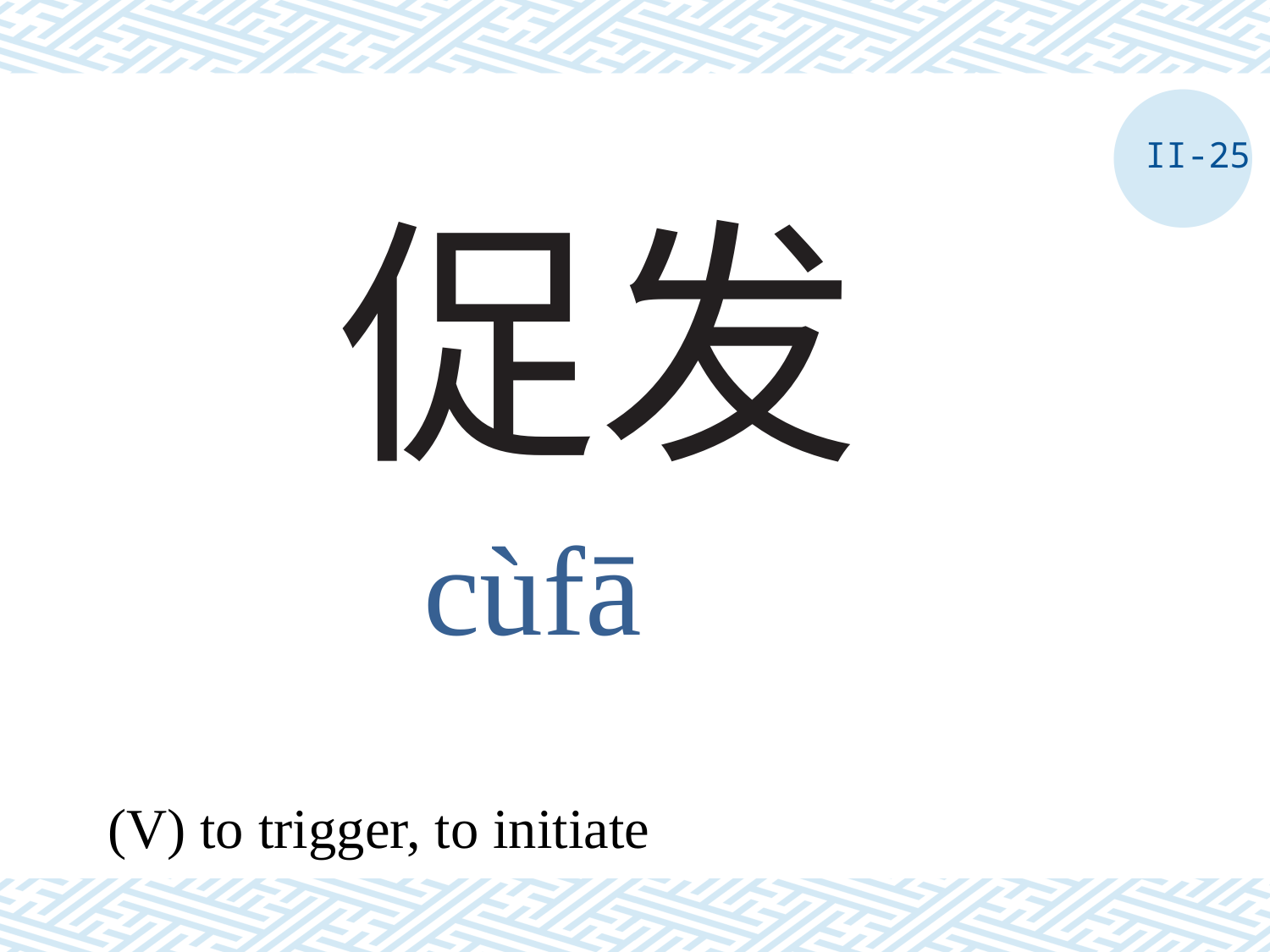

II-25

# 促发
cùfā
(V) to trigger, to initiate